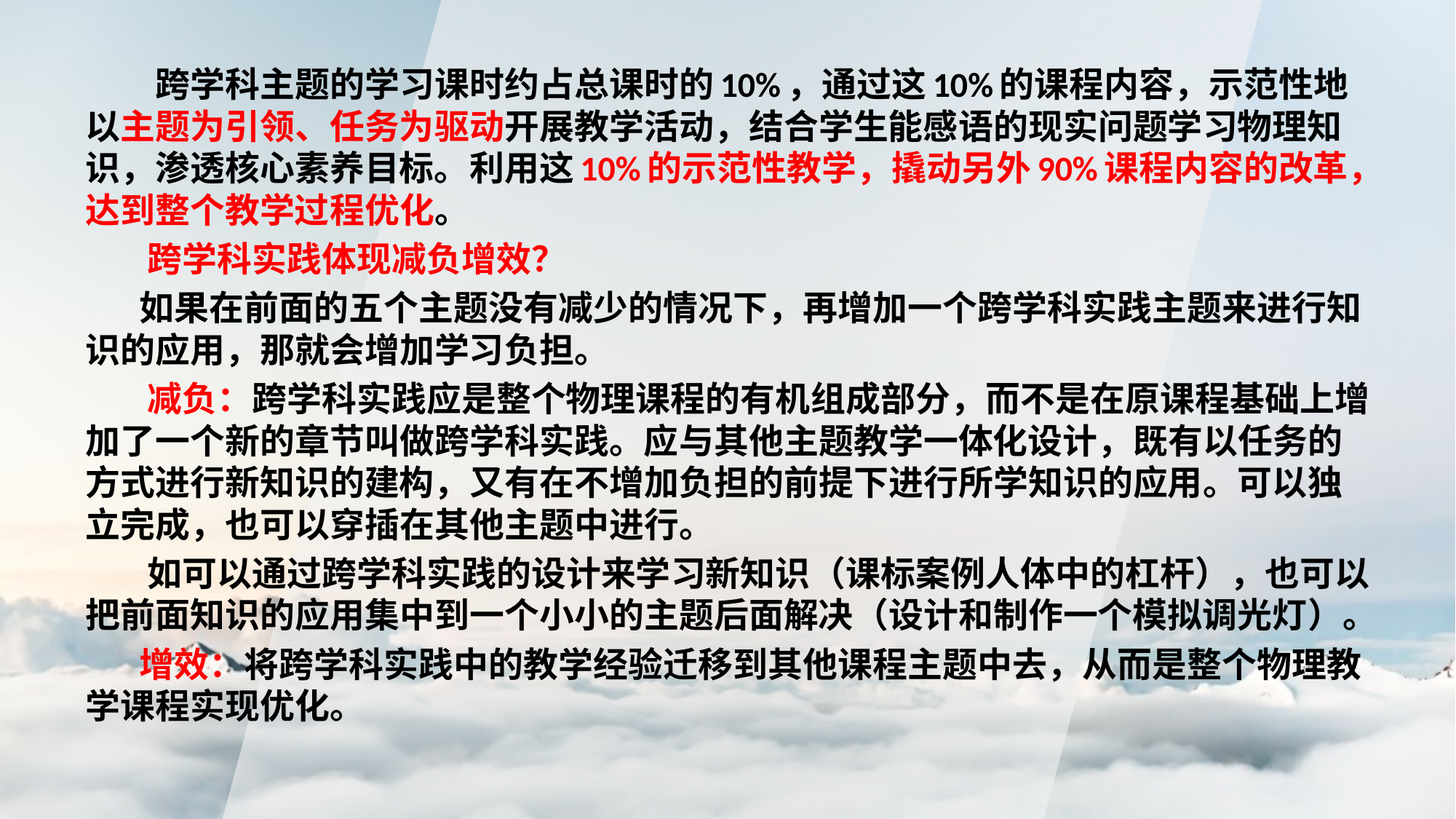

跨学科主题的学习课时约占总课时的10%，通过这10%的课程内容，示范性地以主题为引领、任务为驱动开展教学活动，结合学生能感语的现实问题学习物理知识，渗透核心素养目标。利用这10%的示范性教学，撬动另外90%课程内容的改革，达到整个教学过程优化。
       跨学科实践体现减负增效？
      如果在前面的五个主题没有减少的情况下，再增加一个跨学科实践主题来进行知识的应用，那就会增加学习负担。
       减负：跨学科实践应是整个物理课程的有机组成部分，而不是在原课程基础上增加了一个新的章节叫做跨学科实践。应与其他主题教学一体化设计，既有以任务的方式进行新知识的建构，又有在不增加负担的前提下进行所学知识的应用。可以独立完成，也可以穿插在其他主题中进行。
       如可以通过跨学科实践的设计来学习新知识（课标案例人体中的杠杆），也可以把前面知识的应用集中到一个小小的主题后面解决（设计和制作一个模拟调光灯）。
      增效：将跨学科实践中的教学经验迁移到其他课程主题中去，从而是整个物理教学课程实现优化。